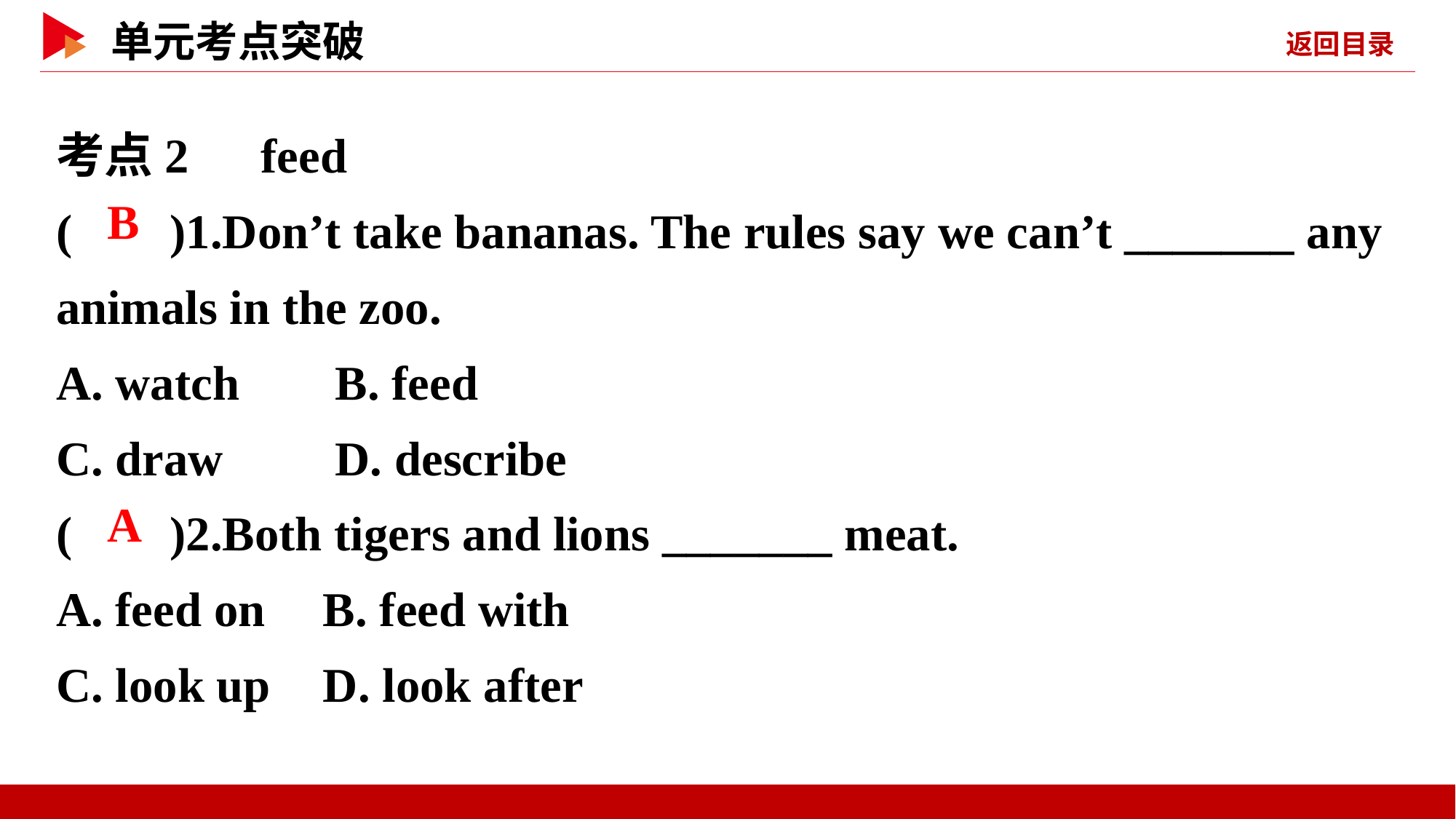

考点2　feed
(        )1.Don’t take bananas. The rules say we can’t _______ any animals in the zoo.
A. watch	     B. feed
C. draw	     D. describe
(        )2.Both tigers and lions _______ meat.
A. feed on	    B. feed with
C. look up	    D. look after
   B
   A